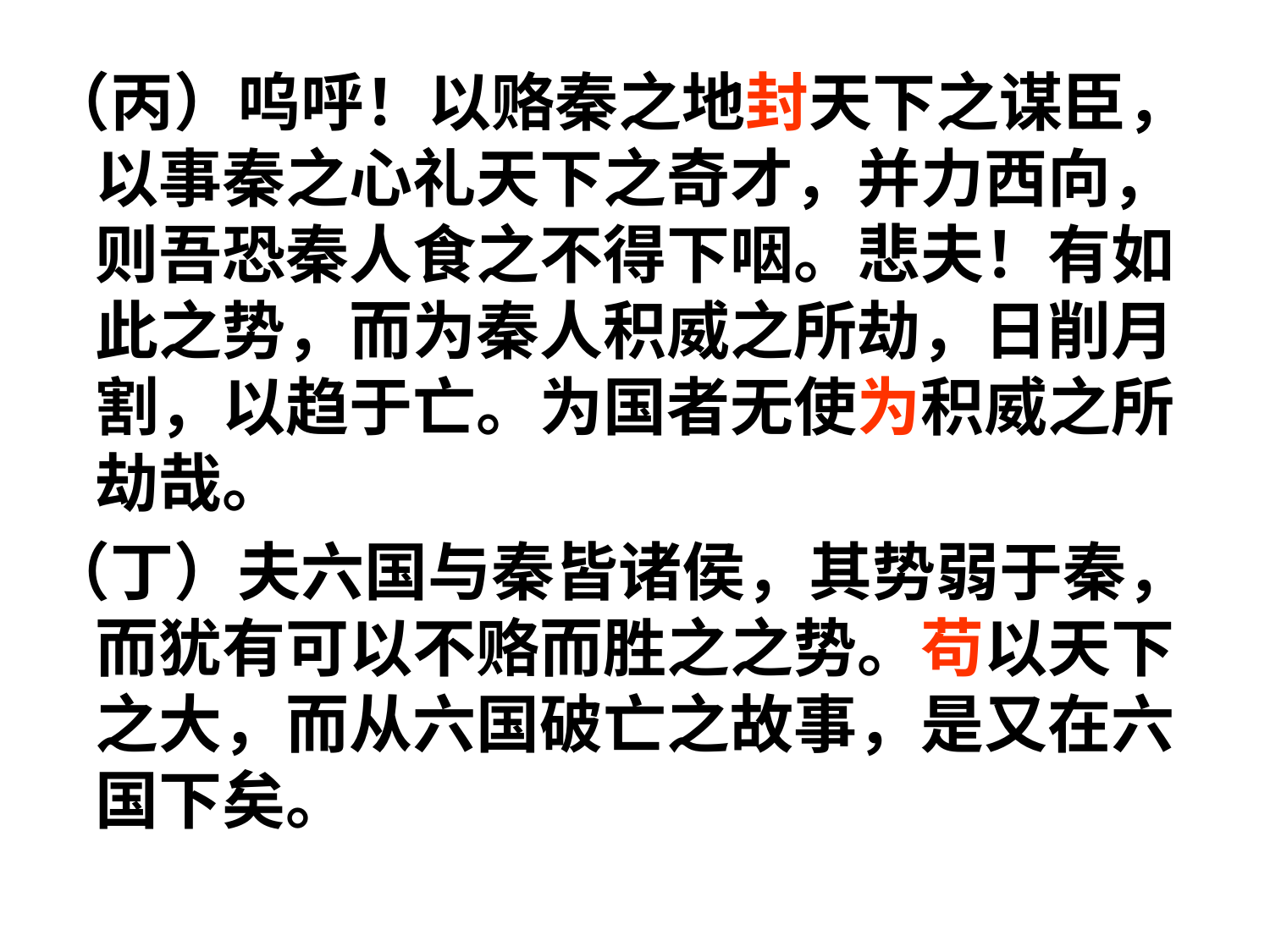

（丙）呜呼！以赂秦之地封天下之谋臣，以事秦之心礼天下之奇才，并力西向，则吾恐秦人食之不得下咽。悲夫！有如此之势，而为秦人积威之所劫，日削月割，以趋于亡。为国者无使为积威之所劫哉。
（丁）夫六国与秦皆诸侯，其势弱于秦，而犹有可以不赂而胜之之势。苟以天下之大，而从六国破亡之故事，是又在六国下矣。